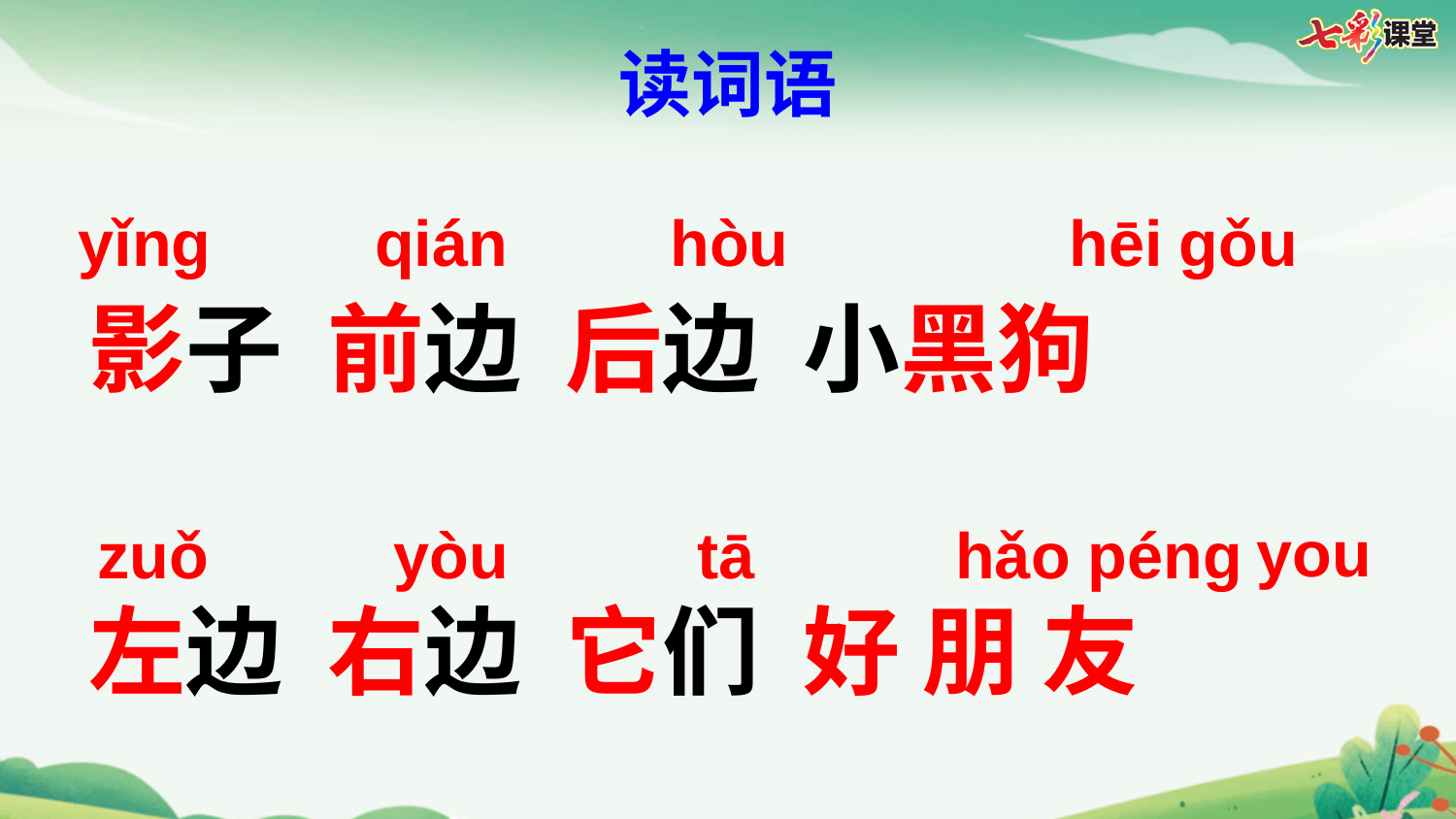

读词语
yǐng
qián
hòu
hēi
gǒu
影子  前边  后边  小黑狗

左边  右边  它们  好 朋 友
you
zuǒ
yòu
tā
hǎo
péng